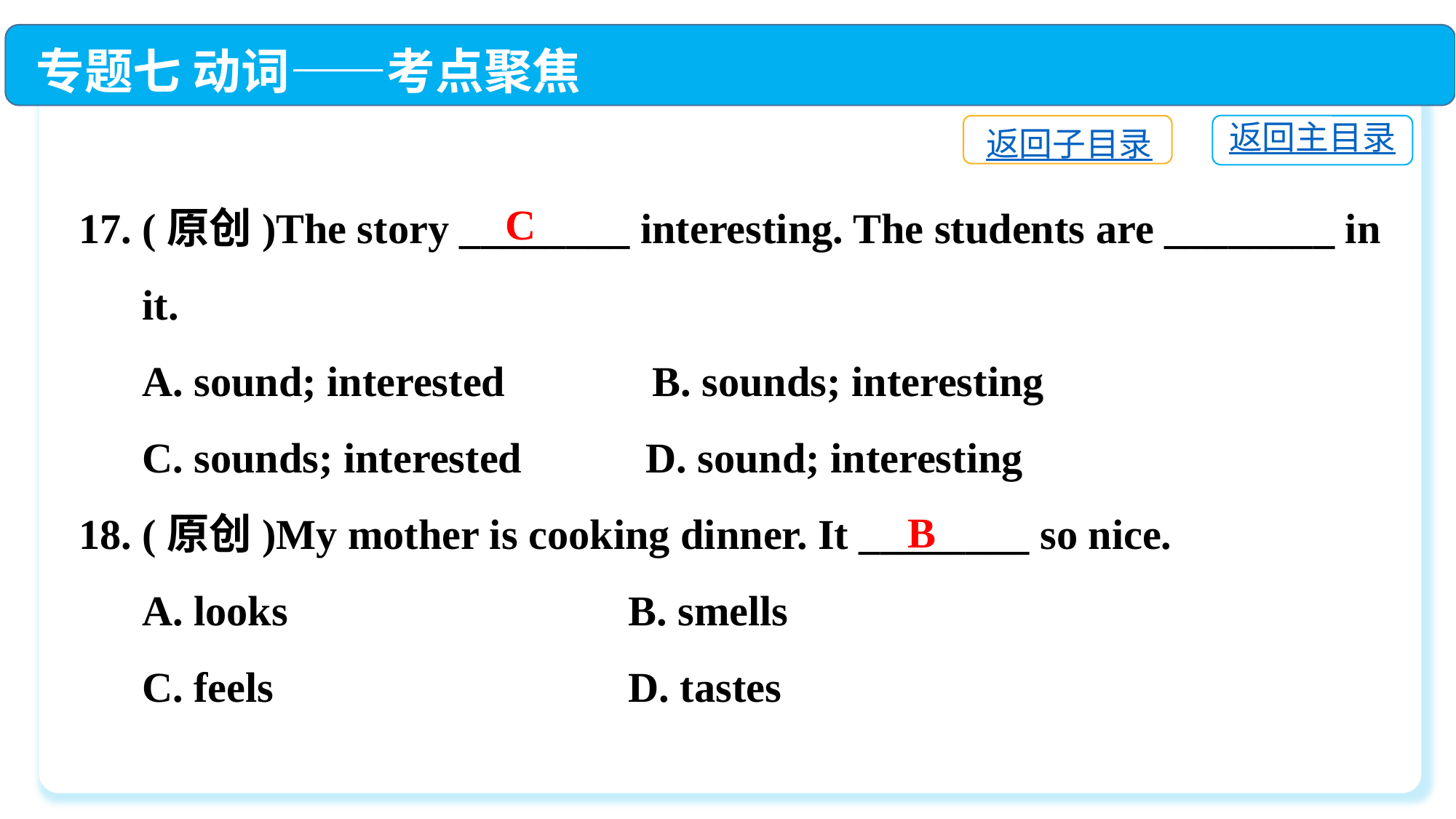

专题七 动词——考点聚焦

返回主目录

返回子目录
17. (原创)The story ________ interesting. The students are ________ in
      it.
      A. sound; interested	             B. sounds; interesting
      C. sounds; interested	  D. sound; interesting
18. (原创)My mother is cooking dinner. It ________ so nice.
      A. looks　	                      B. smells
      C. feels　	                      D. tastes
C

B